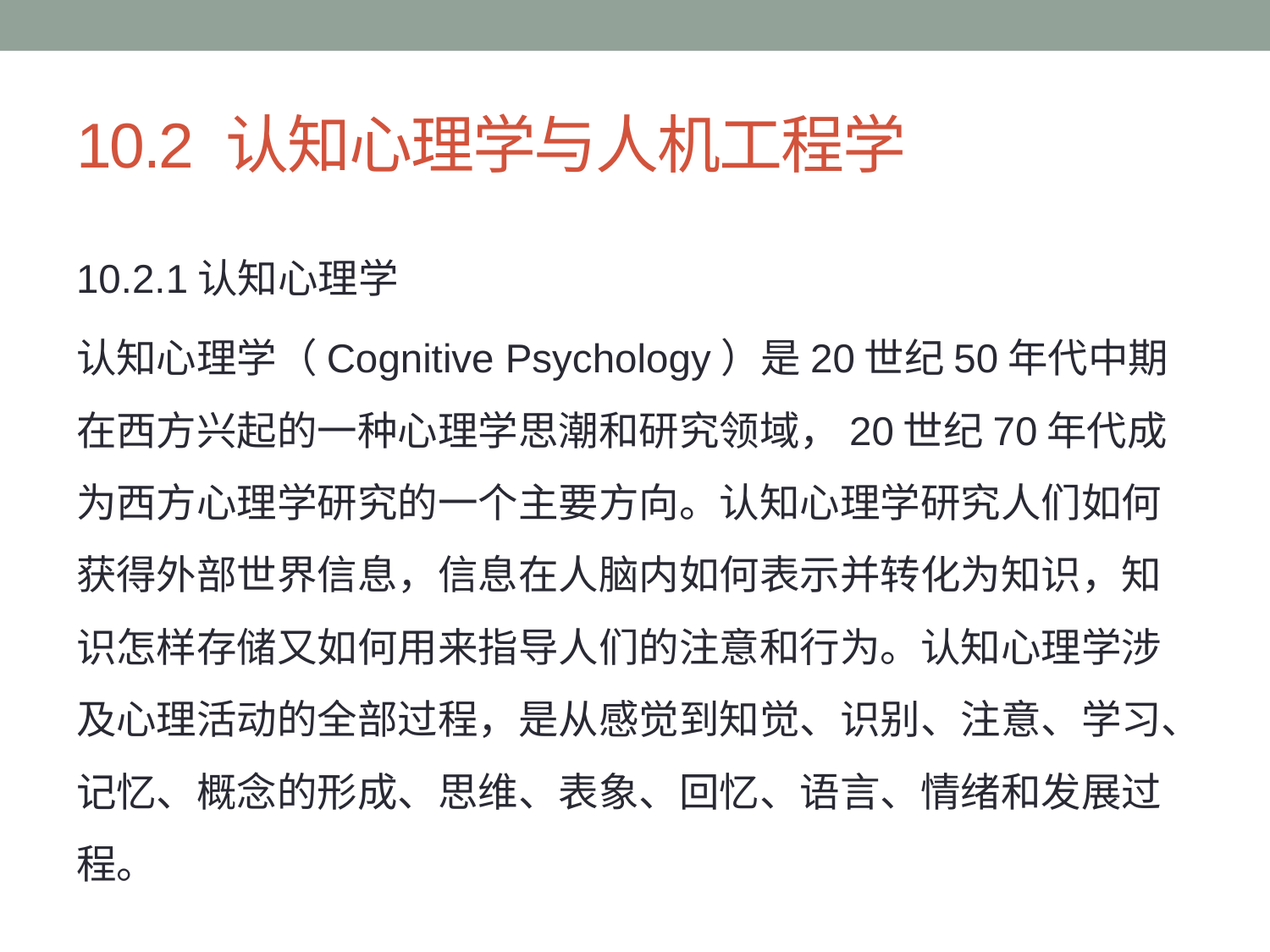

# 10.2 认知心理学与人机工程学
10.2.1认知心理学
认知心理学（Cognitive Psychology）是20世纪50年代中期在西方兴起的一种心理学思潮和研究领域，20世纪70年代成为西方心理学研究的一个主要方向。认知心理学研究人们如何获得外部世界信息，信息在人脑内如何表示并转化为知识，知识怎样存储又如何用来指导人们的注意和行为。认知心理学涉及心理活动的全部过程，是从感觉到知觉、识别、注意、学习、记忆、概念的形成、思维、表象、回忆、语言、情绪和发展过程。